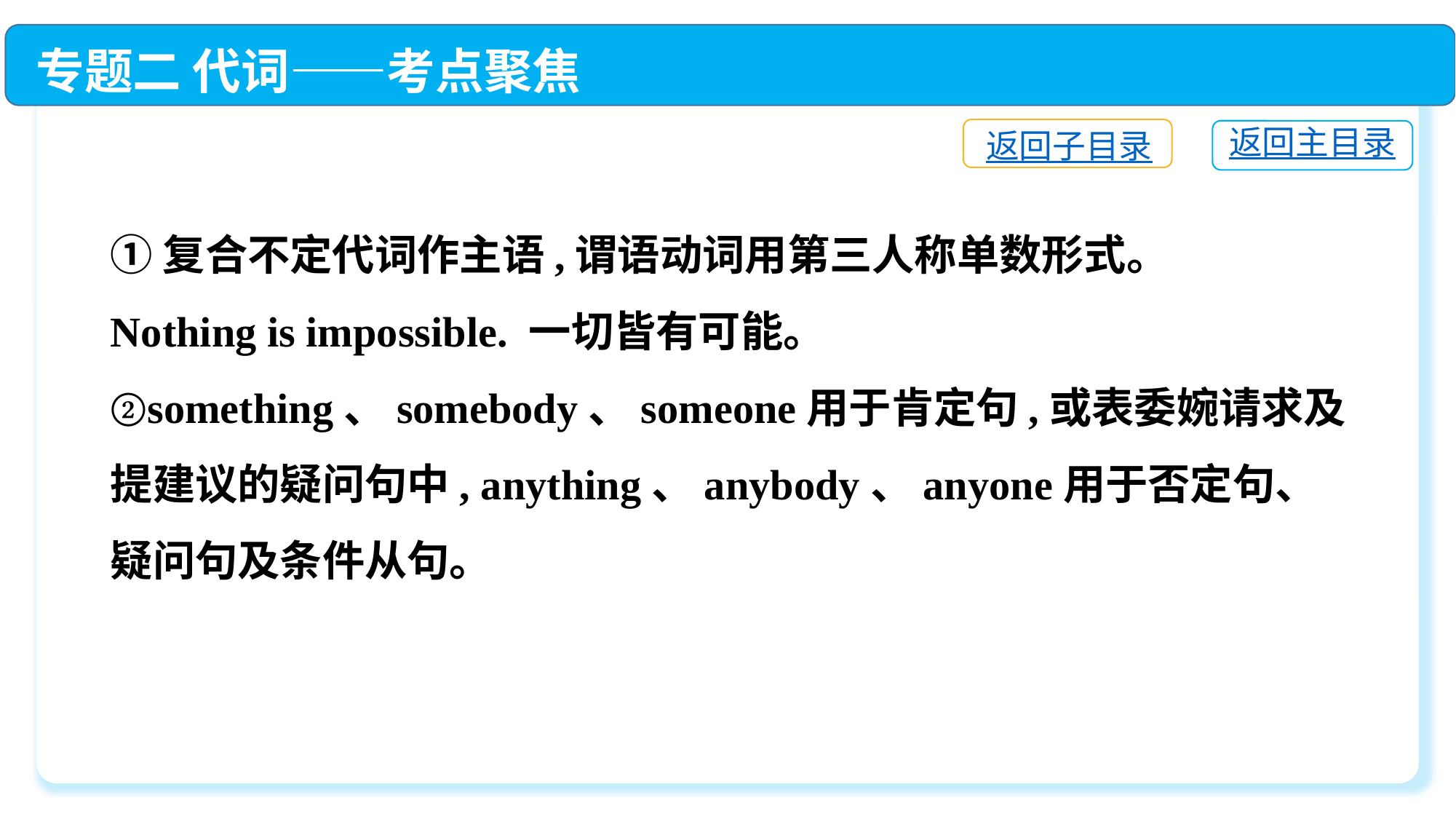

专题二 代词——考点聚焦

返回子目录
返回主目录
①复合不定代词作主语,谓语动词用第三人称单数形式。
Nothing is impossible. 一切皆有可能。
②something、somebody、someone用于肯定句,或表委婉请求及提建议的疑问句中, anything、anybody、anyone用于否定句、疑问句及条件从句。